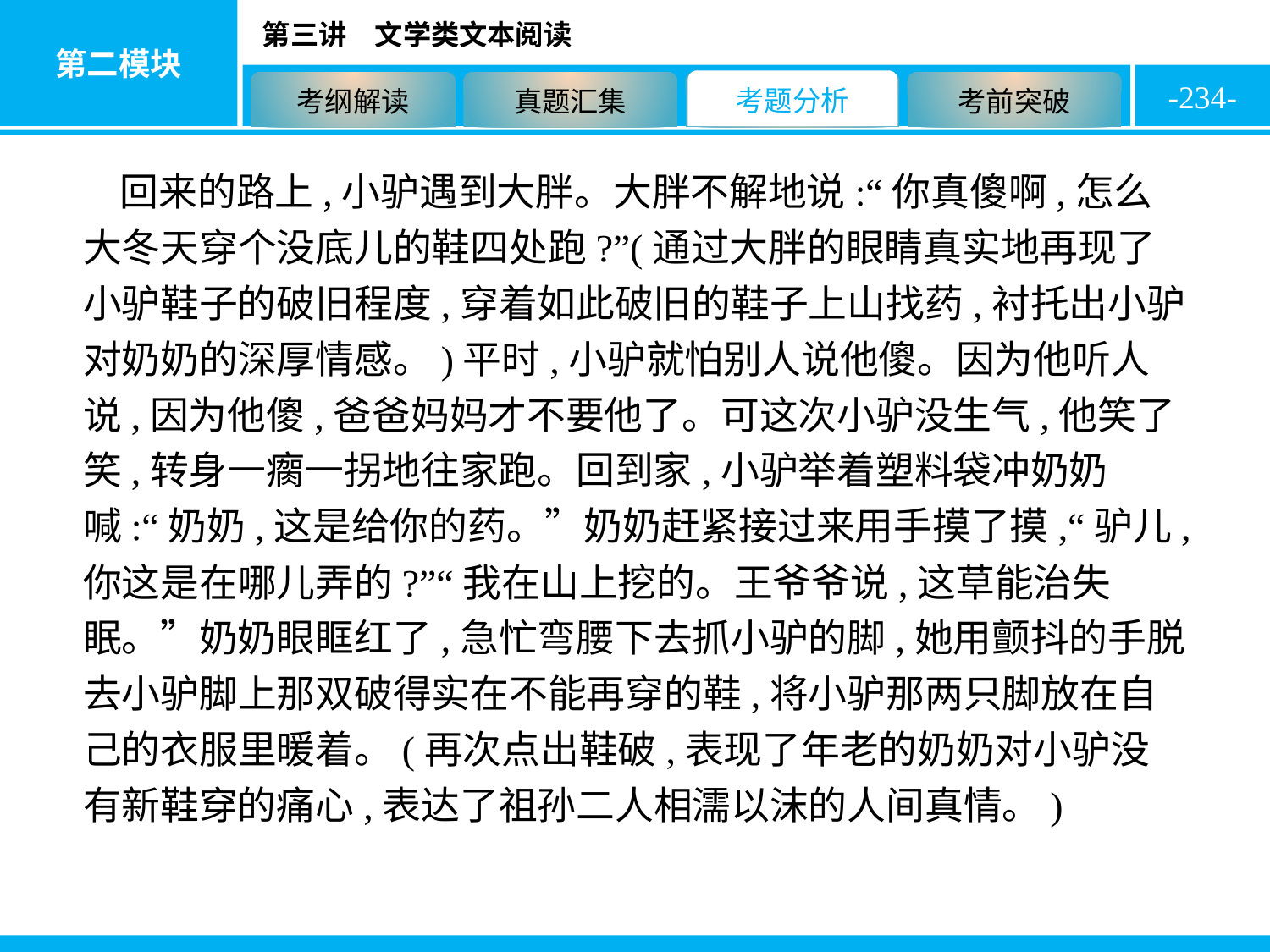

-234-
回来的路上,小驴遇到大胖。大胖不解地说:“你真傻啊,怎么大冬天穿个没底儿的鞋四处跑?”(通过大胖的眼睛真实地再现了小驴鞋子的破旧程度,穿着如此破旧的鞋子上山找药,衬托出小驴对奶奶的深厚情感。)平时,小驴就怕别人说他傻。因为他听人说,因为他傻,爸爸妈妈才不要他了。可这次小驴没生气,他笑了笑,转身一瘸一拐地往家跑。回到家,小驴举着塑料袋冲奶奶喊:“奶奶,这是给你的药。”奶奶赶紧接过来用手摸了摸,“驴儿,你这是在哪儿弄的?”“我在山上挖的。王爷爷说,这草能治失眠。”奶奶眼眶红了,急忙弯腰下去抓小驴的脚,她用颤抖的手脱去小驴脚上那双破得实在不能再穿的鞋,将小驴那两只脚放在自己的衣服里暖着。(再次点出鞋破,表现了年老的奶奶对小驴没有新鞋穿的痛心,表达了祖孙二人相濡以沫的人间真情。)